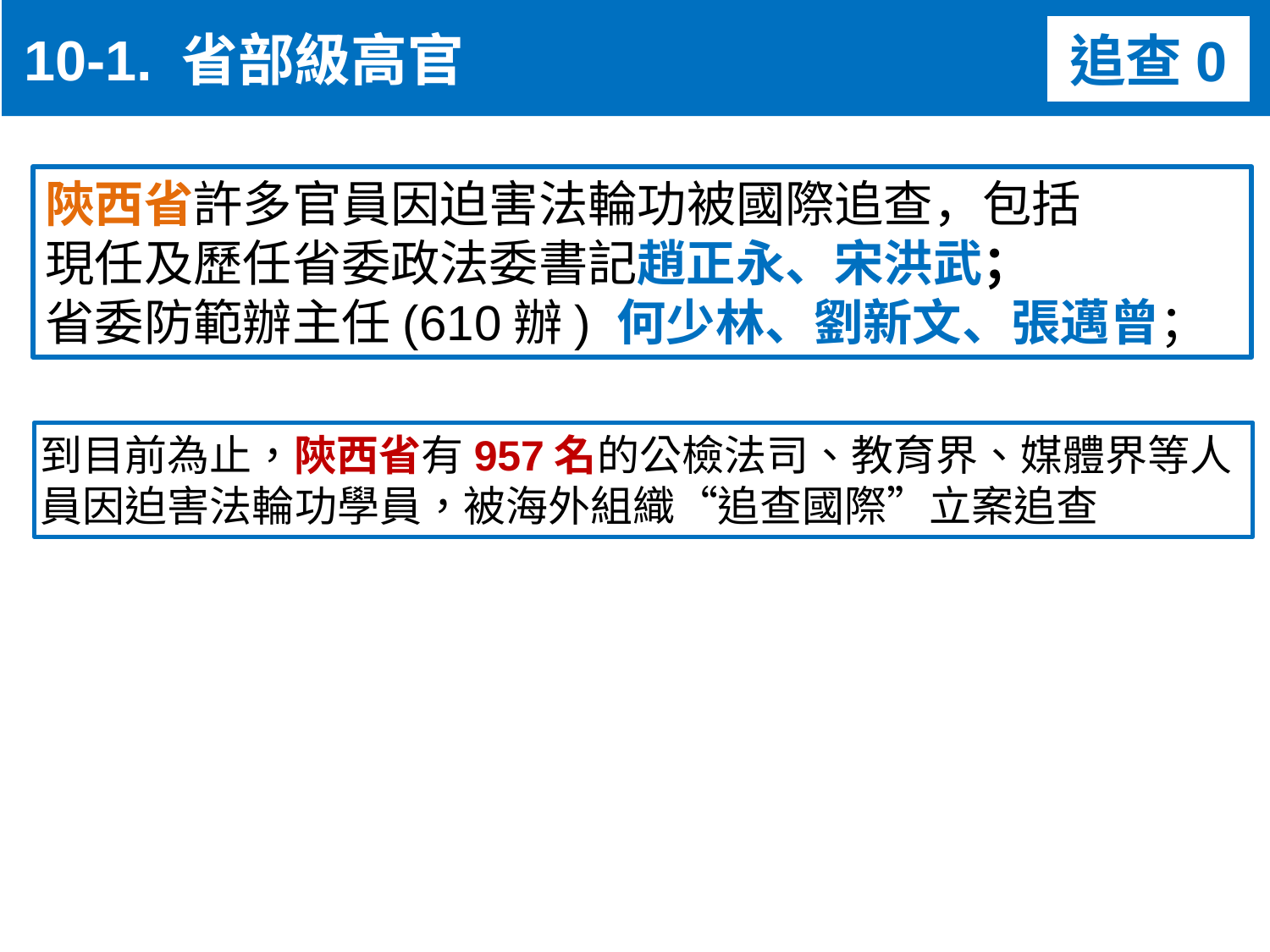

10-1. 省部級高官
追查0
陝西省許多官員因迫害法輪功被國際追查，包括
現任及歷任省委政法委書記趙正永、宋洪武；
省委防範辦主任(610辦) 何少林、劉新文、張邁曾；
到目前為止，陝西省有957名的公檢法司、教育界、媒體界等人員因迫害法輪功學員，被海外組織“追查國際”立案追查